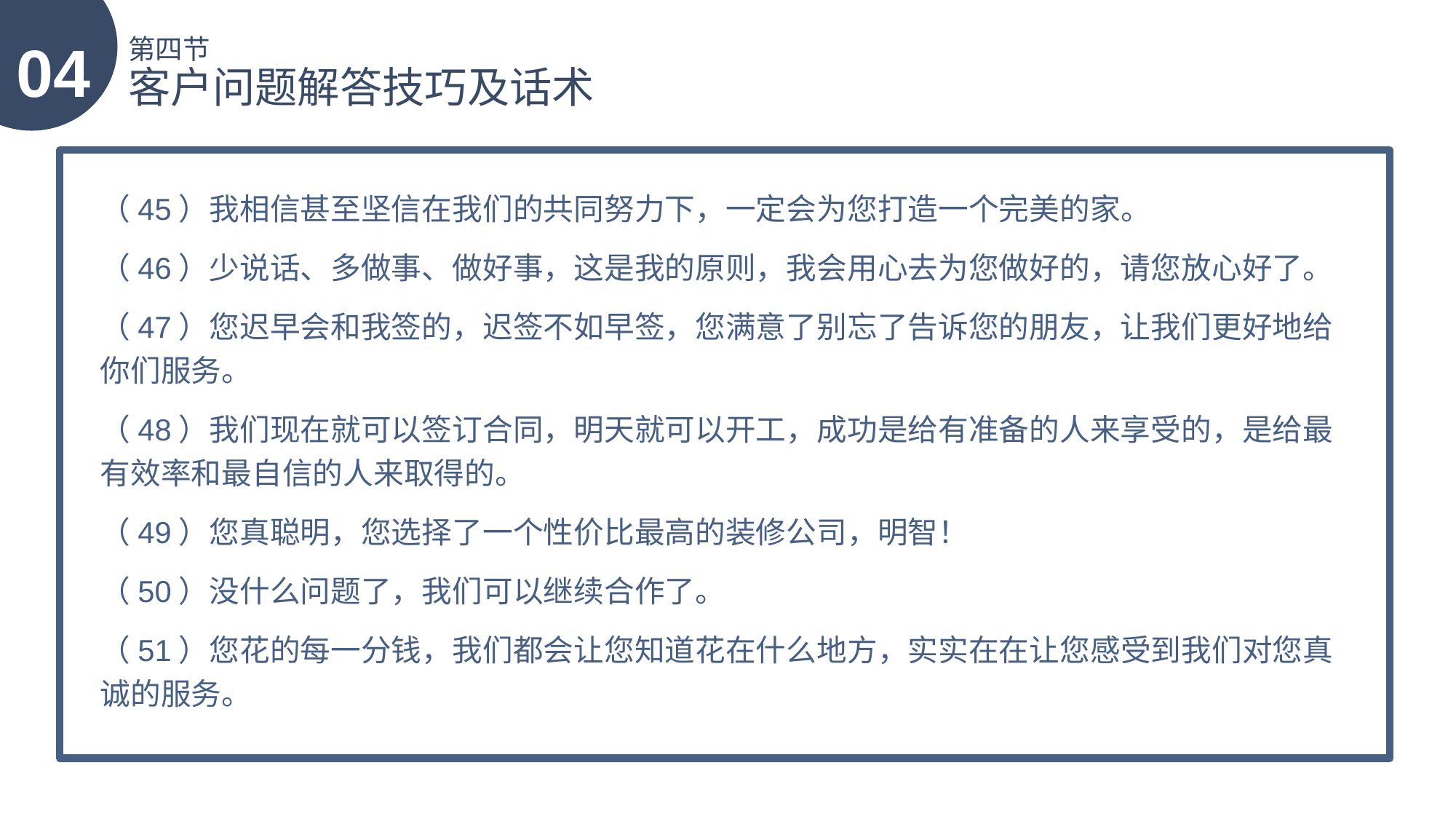

04
第四节
客户问题解答技巧及话术

（45）我相信甚至坚信在我们的共同努力下，一定会为您打造一个完美的家。
（46）少说话、多做事、做好事，这是我的原则，我会用心去为您做好的，请您放心好了。
（47）您迟早会和我签的，迟签不如早签，您满意了别忘了告诉您的朋友，让我们更好地给你们服务。
（48）我们现在就可以签订合同，明天就可以开工，成功是给有准备的人来享受的，是给最有效率和最自信的人来取得的。
（49）您真聪明，您选择了一个性价比最高的装修公司，明智！
（50）没什么问题了，我们可以继续合作了。
（51）您花的每一分钱，我们都会让您知道花在什么地方，实实在在让您感受到我们对您真诚的服务。